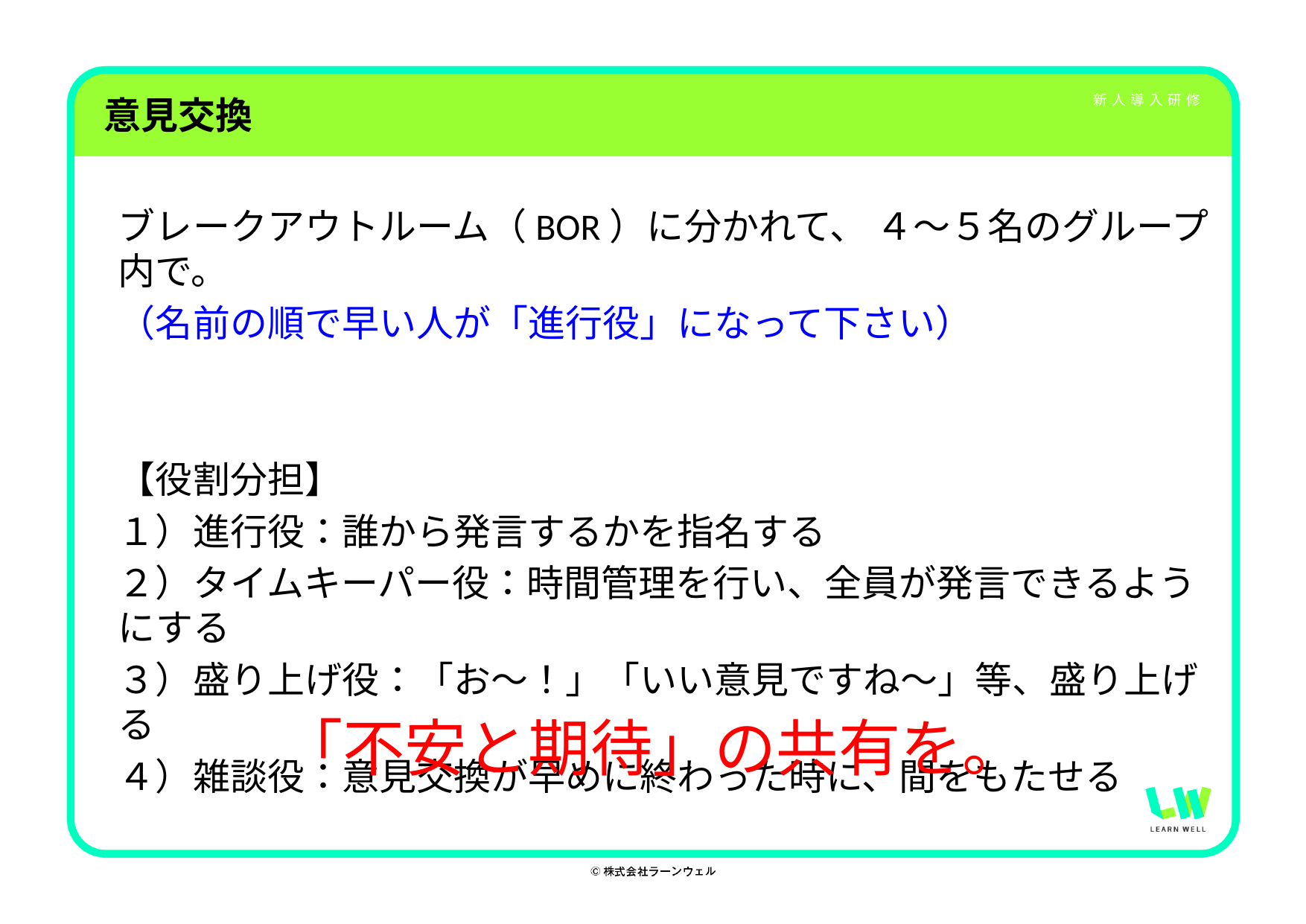

# 意見交換

ブレークアウトルーム（BOR）に分かれて、 ４～５名のグループ内で。
（名前の順で早い人が「進行役」になって下さい）

【役割分担】
１）進行役：誰から発言するかを指名する
２）タイムキーパー役：時間管理を行い、全員が発言できるようにする
３）盛り上げ役：「お～！」「いい意見ですね～」等、盛り上げる
４）雑談役：意見交換が早めに終わった時に、間をもたせる
「不安と期待」の共有を。